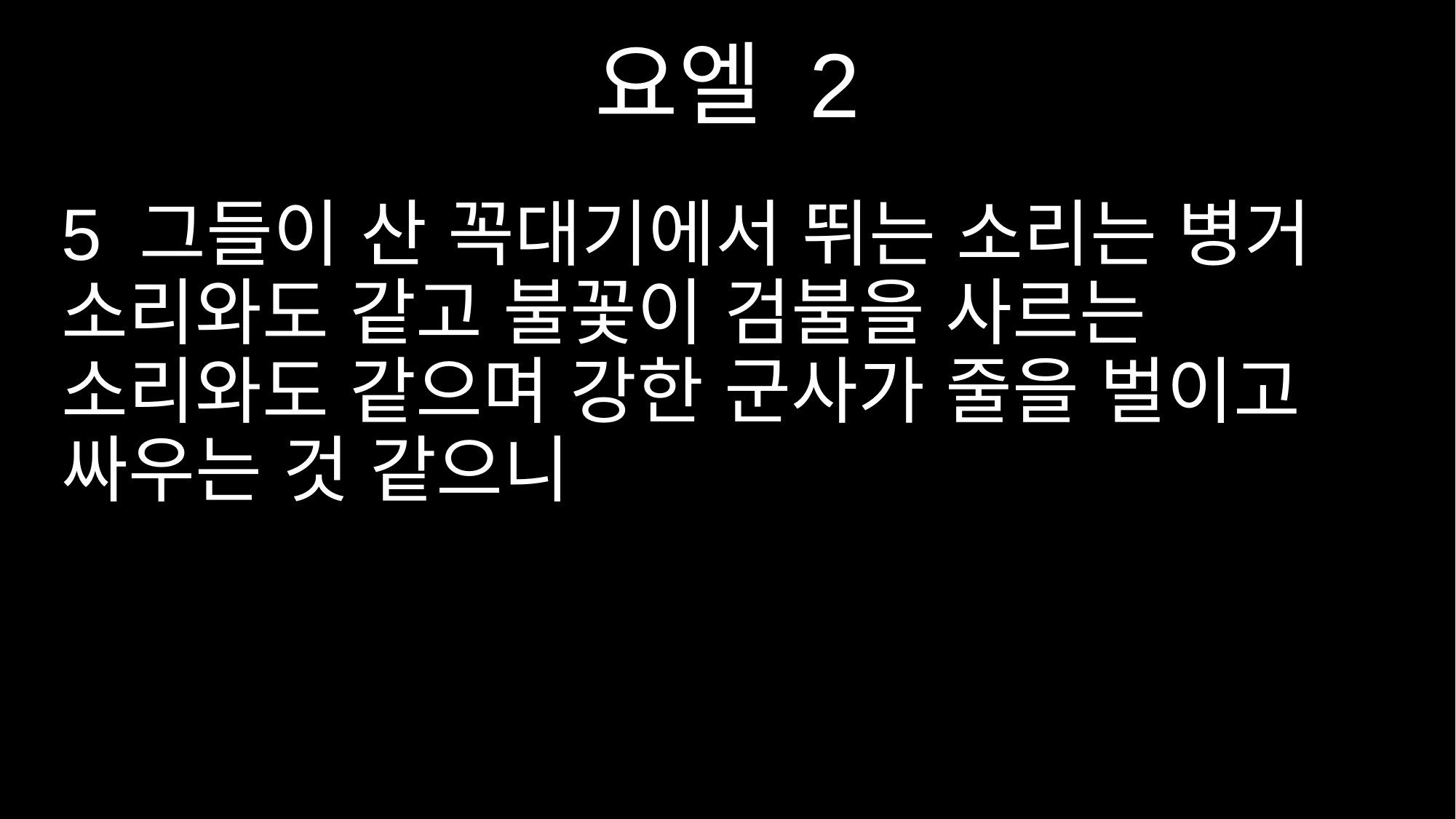

요엘 2
5 그들이 산 꼭대기에서 뛰는 소리는 병거 소리와도 같고 불꽃이 검불을 사르는 소리와도 같으며 강한 군사가 줄을 벌이고 싸우는 것 같으니